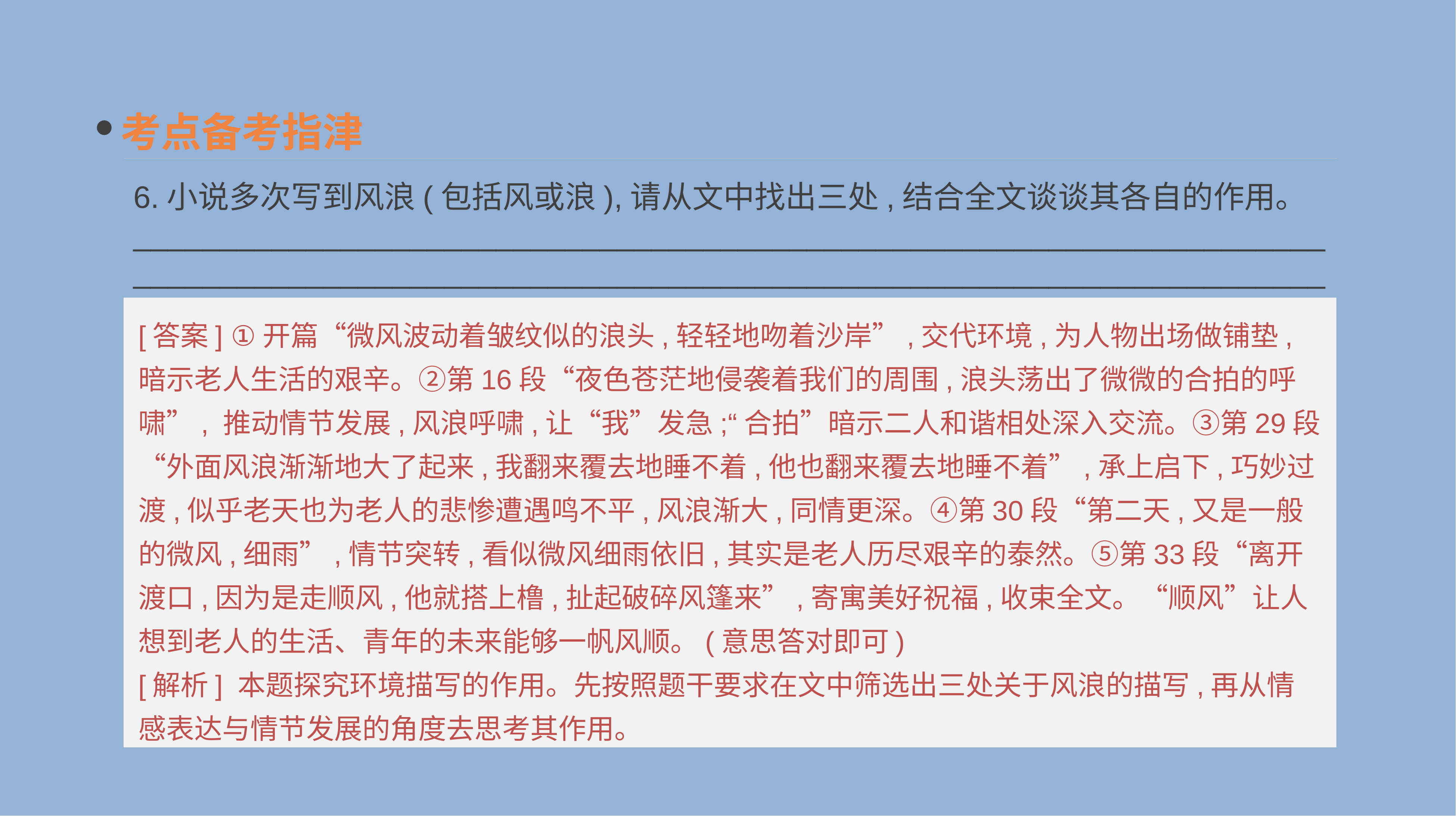

考点备考指津

6.小说多次写到风浪(包括风或浪),请从文中找出三处,结合全文谈谈其各自的作用。__________________________________________________________________________________________________________________________________________________________________________

[答案] ①开篇“微风波动着皱纹似的浪头,轻轻地吻着沙岸”,交代环境,为人物出场做铺垫,暗示老人生活的艰辛。②第16段“夜色苍茫地侵袭着我们的周围,浪头荡出了微微的合拍的呼啸”, 推动情节发展,风浪呼啸,让“我”发急;“合拍”暗示二人和谐相处深入交流。③第29段“外面风浪渐渐地大了起来,我翻来覆去地睡不着,他也翻来覆去地睡不着”,承上启下,巧妙过渡,似乎老天也为老人的悲惨遭遇鸣不平,风浪渐大,同情更深。④第30段“第二天,又是一般的微风,细雨”,情节突转,看似微风细雨依旧,其实是老人历尽艰辛的泰然。⑤第33段“离开渡口,因为是走顺风,他就搭上橹,扯起破碎风篷来”,寄寓美好祝福,收束全文。“顺风”让人想到老人的生活、青年的未来能够一帆风顺。(意思答对即可)
[解析] 本题探究环境描写的作用。先按照题干要求在文中筛选出三处关于风浪的描写,再从情感表达与情节发展的角度去思考其作用。